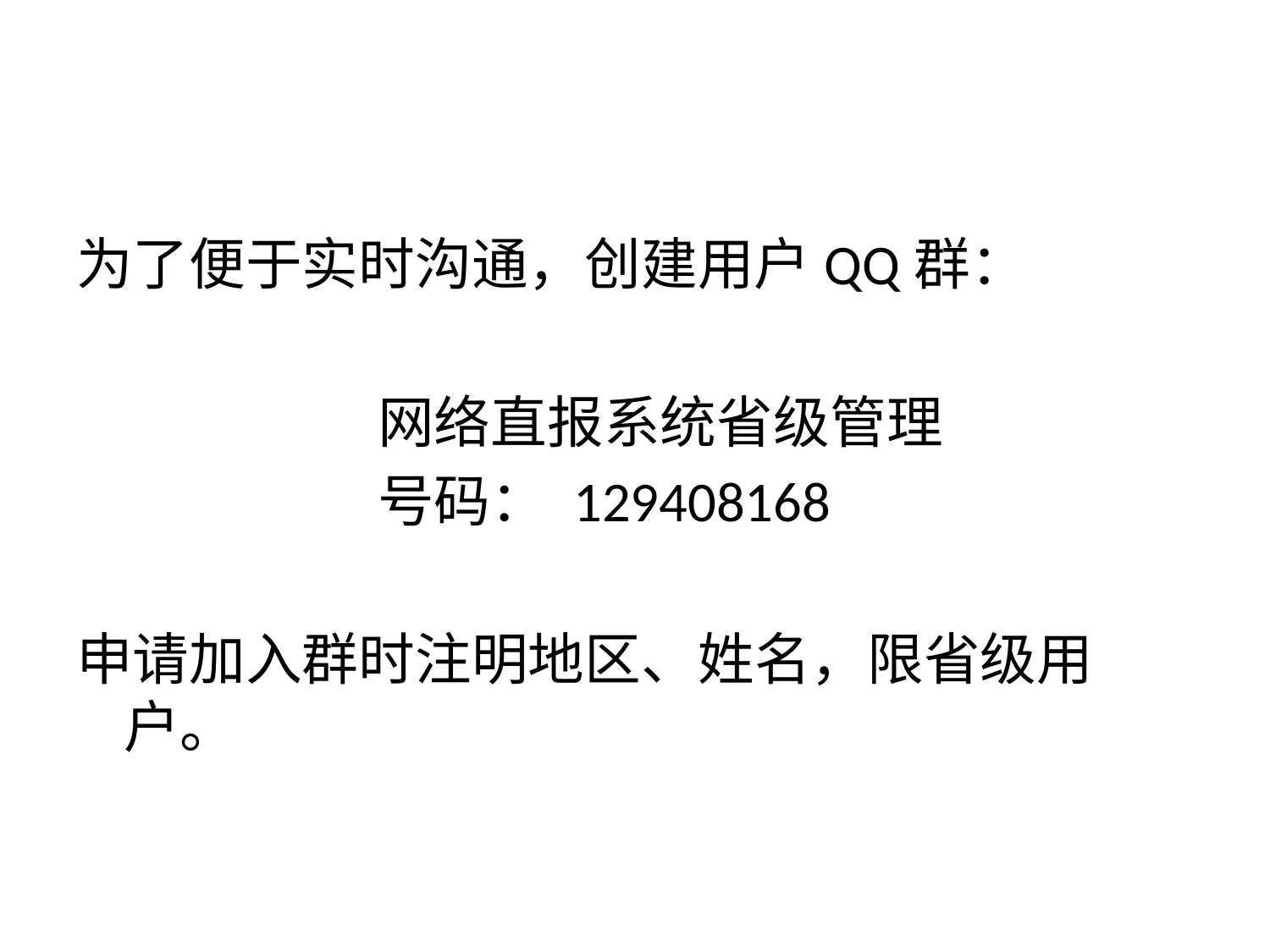

为了便于实时沟通，创建用户QQ群：

			网络直报系统省级管理
			号码： 129408168

申请加入群时注明地区、姓名，限省级用户。